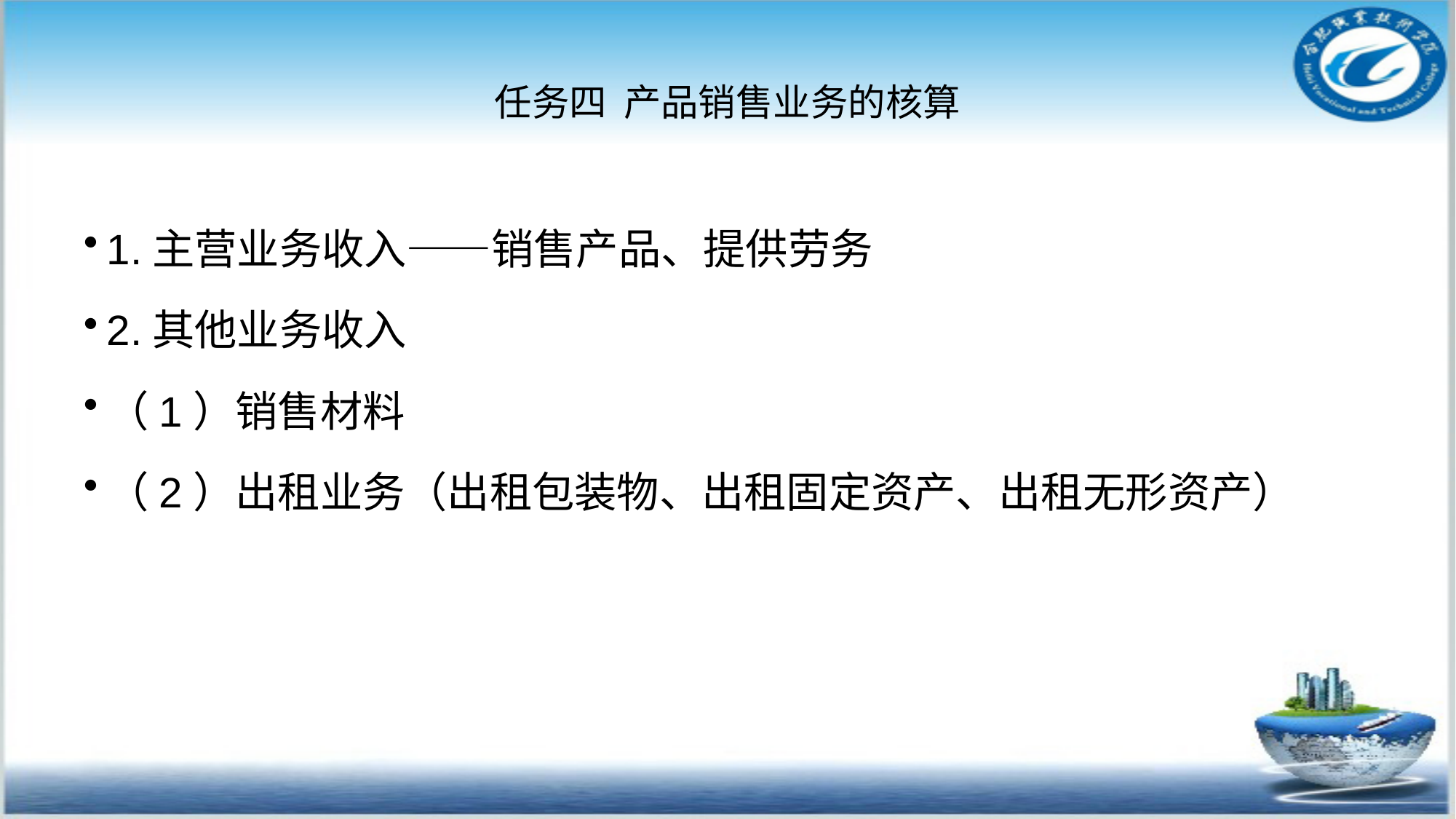

# 任务四  产品销售业务的核算
1.主营业务收入——销售产品、提供劳务
2.其他业务收入
（1）销售材料
（2）出租业务（出租包装物、出租固定资产、出租无形资产）